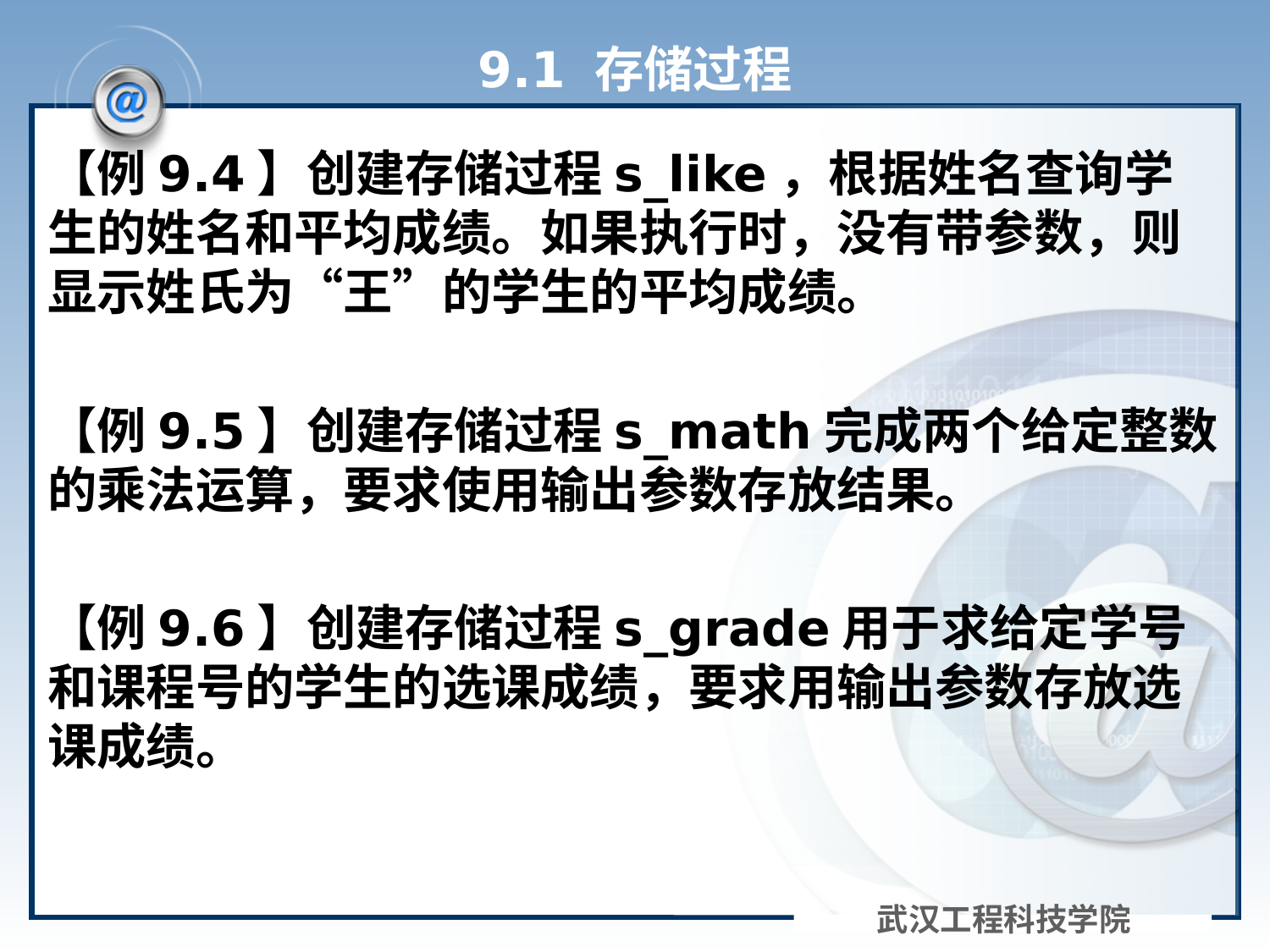

# 9.1 存储过程
【例9.4】创建存储过程s_like，根据姓名查询学生的姓名和平均成绩。如果执行时，没有带参数，则显示姓氏为“王”的学生的平均成绩。

【例9.5】创建存储过程s_math完成两个给定整数的乘法运算，要求使用输出参数存放结果。

【例9.6】创建存储过程s_grade用于求给定学号和课程号的学生的选课成绩，要求用输出参数存放选课成绩。
武汉工程科技学院